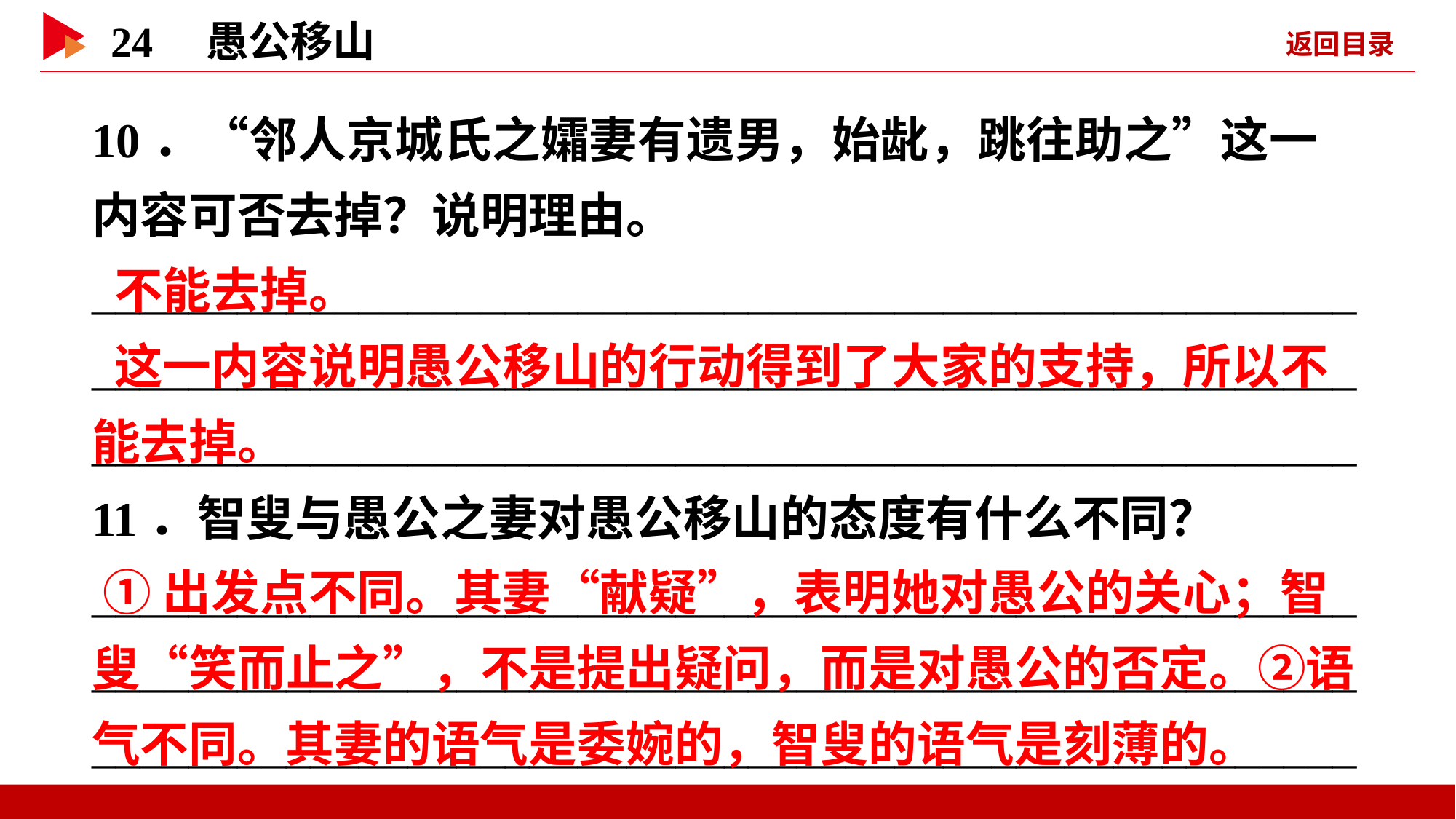

10．“邻人京城氏之孀妻有遗男，始龀，跳往助之”这一内容可否去掉？说明理由。
____________________________________________________________________________________________________________________________________________________________
11．智叟与愚公之妻对愚公移山的态度有什么不同？
____________________________________________________________________________________________________________________________________________________________
 不能去掉。
 这一内容说明愚公移山的行动得到了大家的支持，所以不能去掉。
 ①出发点不同。其妻“献疑”，表明她对愚公的关心；智叟“笑而止之”，不是提出疑问，而是对愚公的否定。②语气不同。其妻的语气是委婉的，智叟的语气是刻薄的。